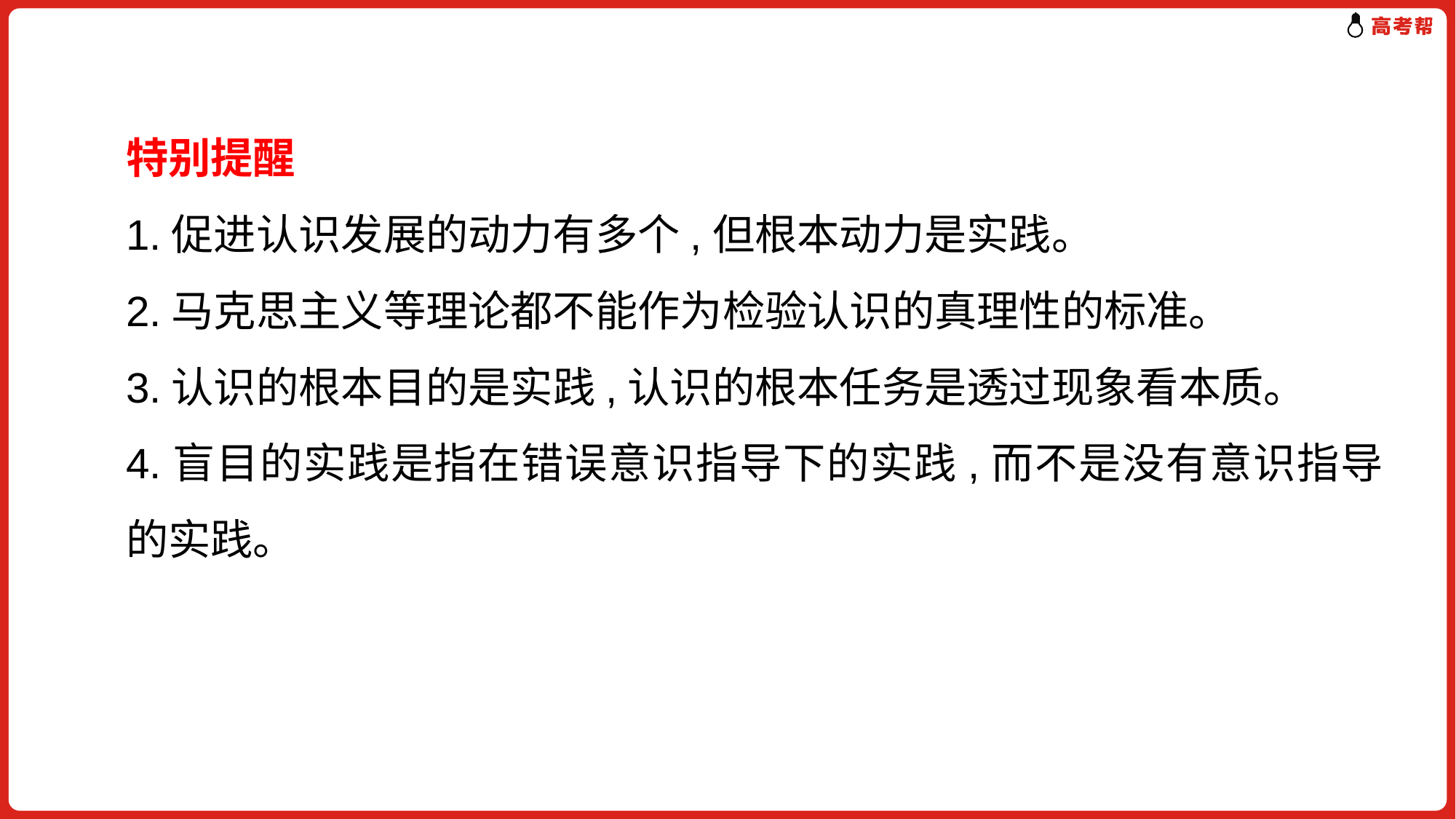

特别提醒
1.促进认识发展的动力有多个,但根本动力是实践。
2.马克思主义等理论都不能作为检验认识的真理性的标准。
3.认识的根本目的是实践,认识的根本任务是透过现象看本质。
4.盲目的实践是指在错误意识指导下的实践,而不是没有意识指导的实践。